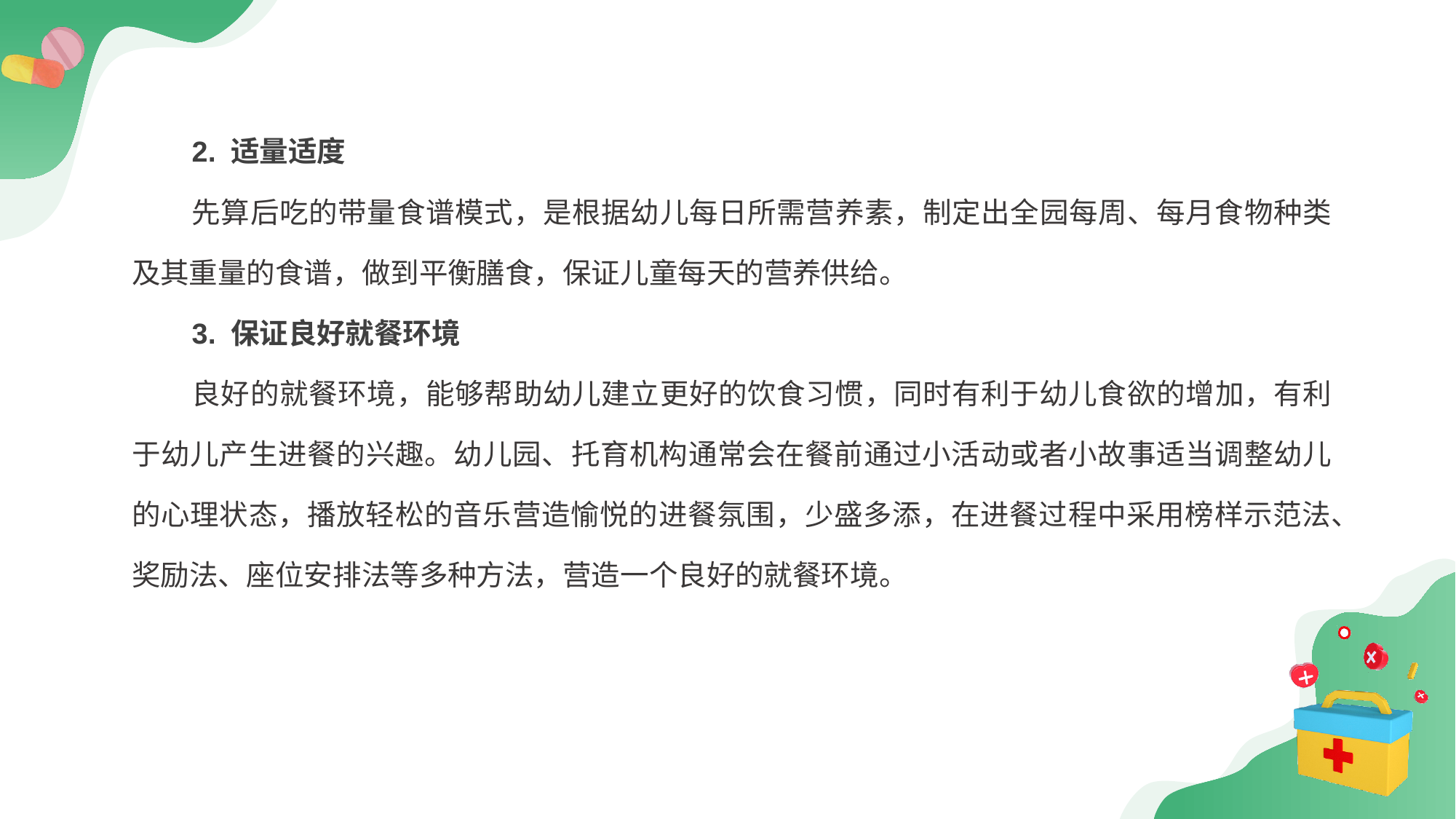

2. 适量适度
先算后吃的带量食谱模式，是根据幼儿每日所需营养素，制定出全园每周、每月食物种类及其重量的食谱，做到平衡膳食，保证儿童每天的营养供给。
3. 保证良好就餐环境
良好的就餐环境，能够帮助幼儿建立更好的饮食习惯，同时有利于幼儿食欲的增加，有利于幼儿产生进餐的兴趣。幼儿园、托育机构通常会在餐前通过小活动或者小故事适当调整幼儿的心理状态，播放轻松的音乐营造愉悦的进餐氛围，少盛多添，在进餐过程中采用榜样示范法、奖励法、座位安排法等多种方法，营造一个良好的就餐环境。